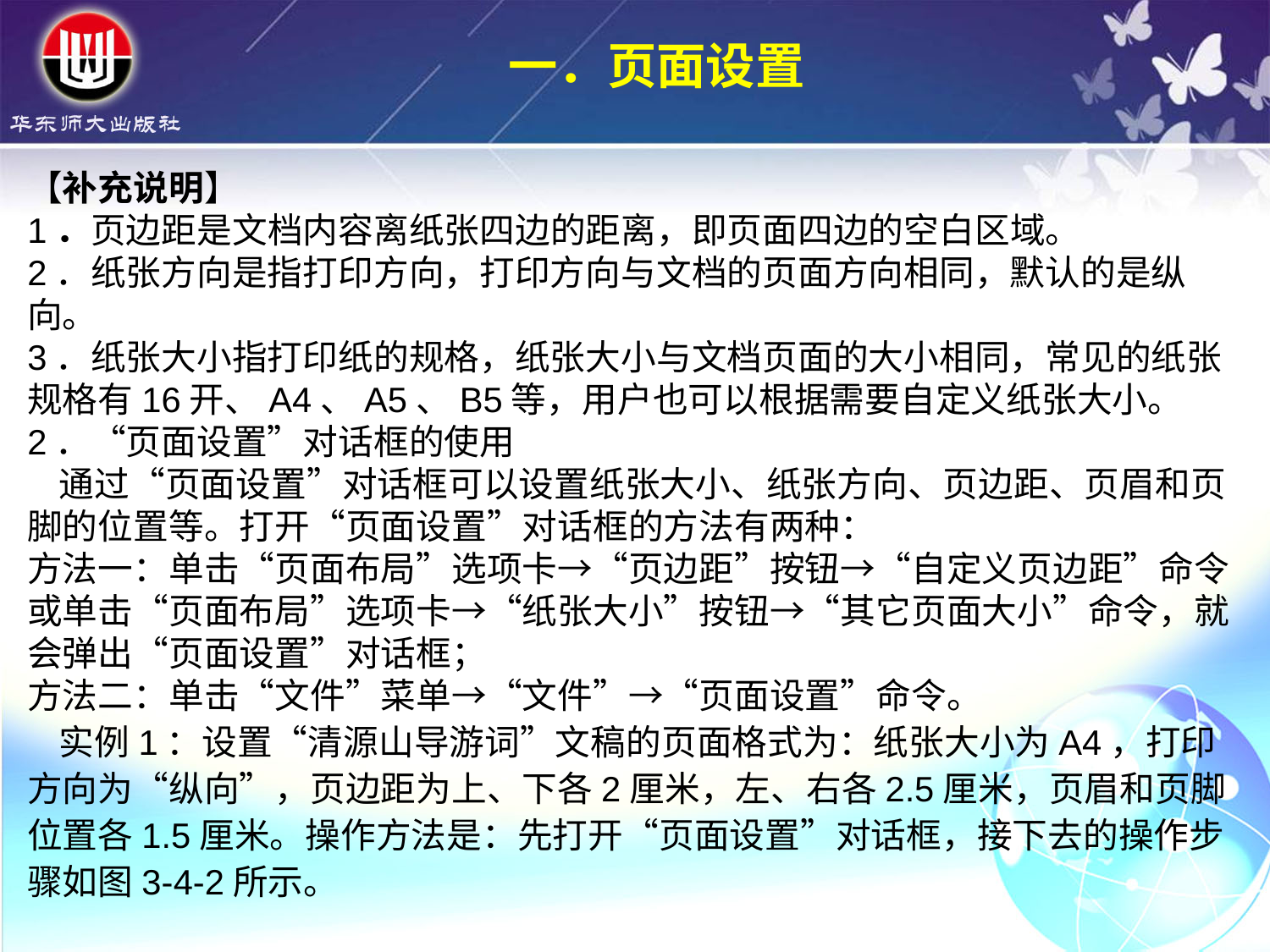

一．页面设置
【补充说明】1．页边距是文档内容离纸张四边的距离，即页面四边的空白区域。2．纸张方向是指打印方向，打印方向与文档的页面方向相同，默认的是纵向。3．纸张大小指打印纸的规格，纸张大小与文档页面的大小相同，常见的纸张规格有16开、A4、A5、B5等，用户也可以根据需要自定义纸张大小。2．“页面设置”对话框的使用   通过“页面设置”对话框可以设置纸张大小、纸张方向、页边距、页眉和页脚的位置等。打开“页面设置”对话框的方法有两种：方法一：单击“页面布局”选项卡→“页边距”按钮→“自定义页边距”命令或单击“页面布局”选项卡→“纸张大小”按钮→“其它页面大小”命令，就会弹出“页面设置”对话框；方法二：单击“文件”菜单→“文件”→“页面设置”命令。   实例1：设置“清源山导游词”文稿的页面格式为：纸张大小为A4，打印方向为“纵向”，页边距为上、下各2厘米，左、右各2.5厘米，页眉和页脚位置各1.5厘米。操作方法是：先打开“页面设置”对话框，接下去的操作步骤如图3-4-2所示。